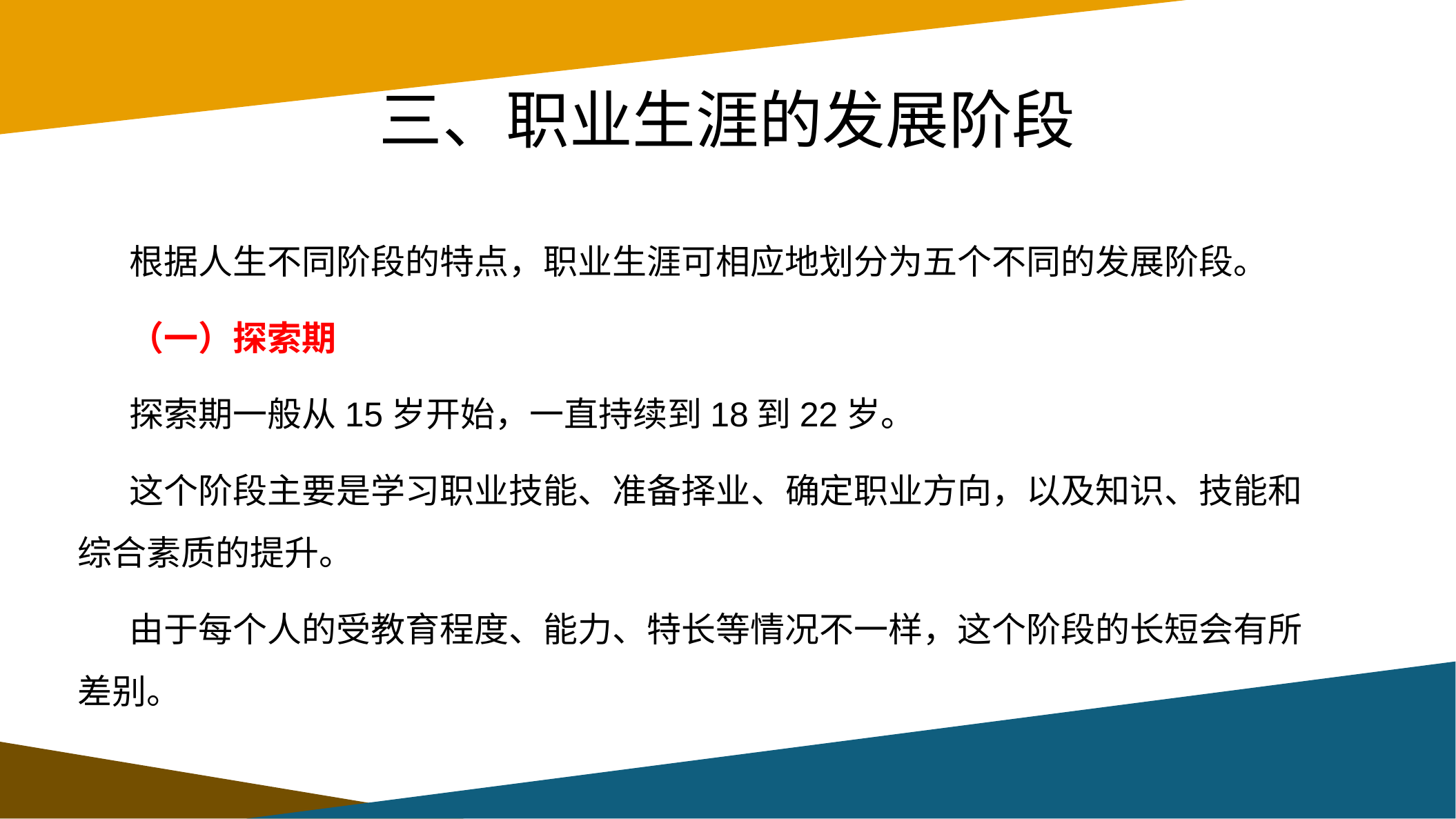

# 三、职业生涯的发展阶段
根据人生不同阶段的特点，职业生涯可相应地划分为五个不同的发展阶段。
（一）探索期
探索期一般从15岁开始，一直持续到18到22岁。
这个阶段主要是学习职业技能、准备择业、确定职业方向，以及知识、技能和综合素质的提升。
由于每个人的受教育程度、能力、特长等情况不一样，这个阶段的长短会有所差别。